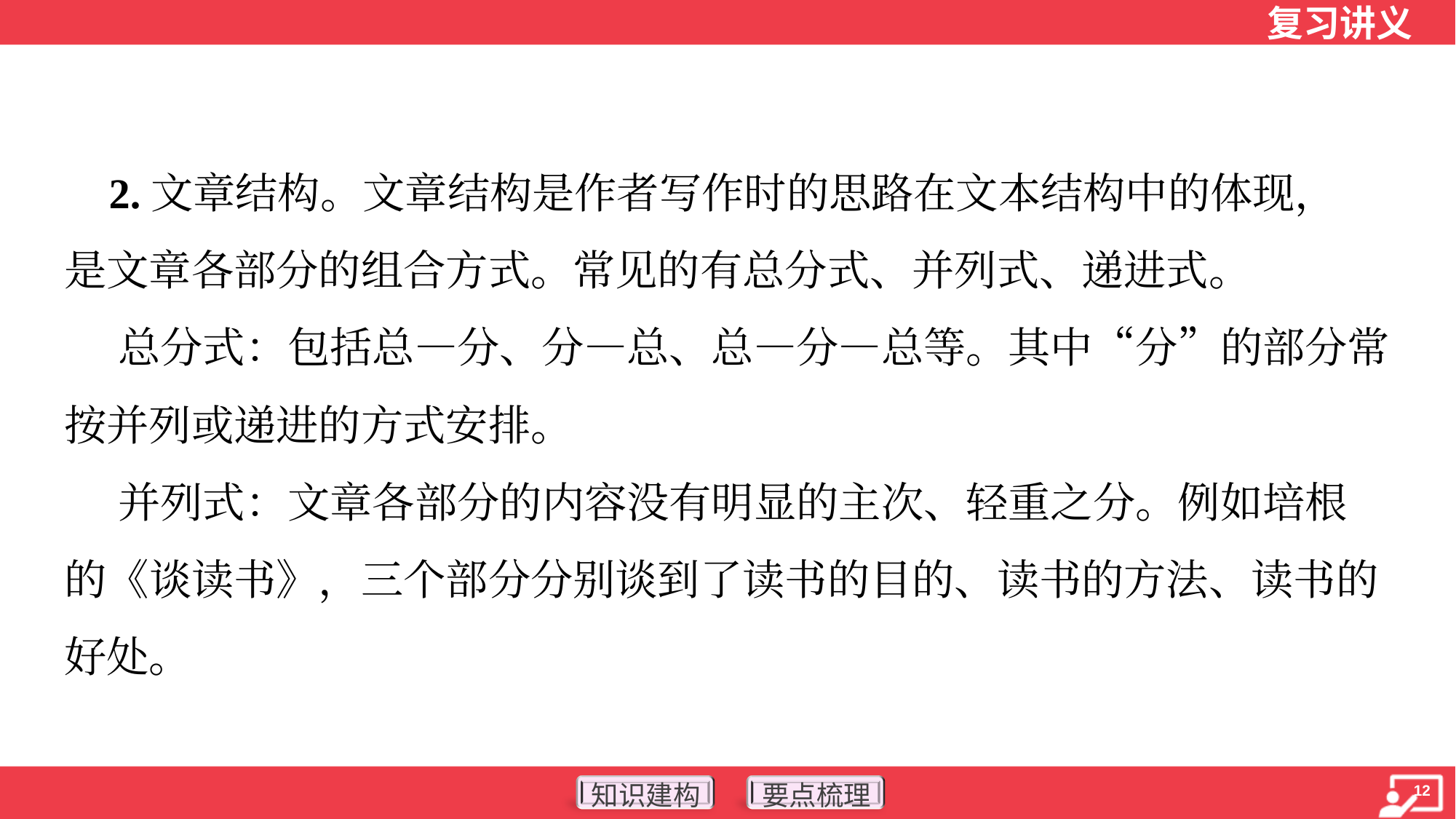

2.文章结构。文章结构是作者写作时的思路在文本结构中的体现，
是文章各部分的组合方式。常见的有总分式、并列式、递进式。
    总分式：包括总—分、分—总、总—分—总等。其中“分”的部分常
按并列或递进的方式安排。
    并列式：文章各部分的内容没有明显的主次、轻重之分。例如培根
的《谈读书》，三个部分分别谈到了读书的目的、读书的方法、读书的
好处。